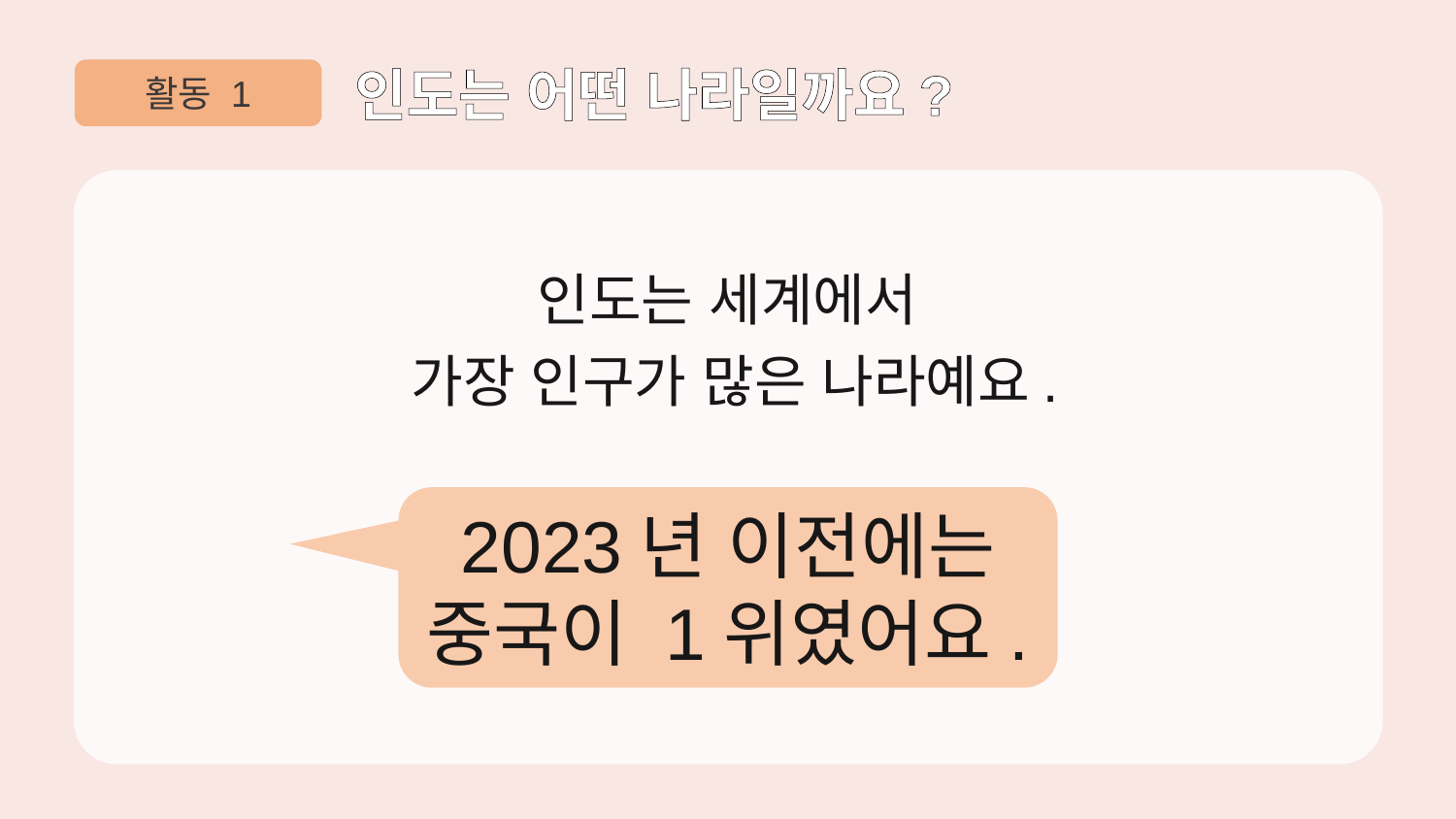

활동 1
인도는 어떤 나라일까요?
인도는 세계에서
가장 인구가 많은 나라예요.
2023년 이전에는
중국이 1위였어요.